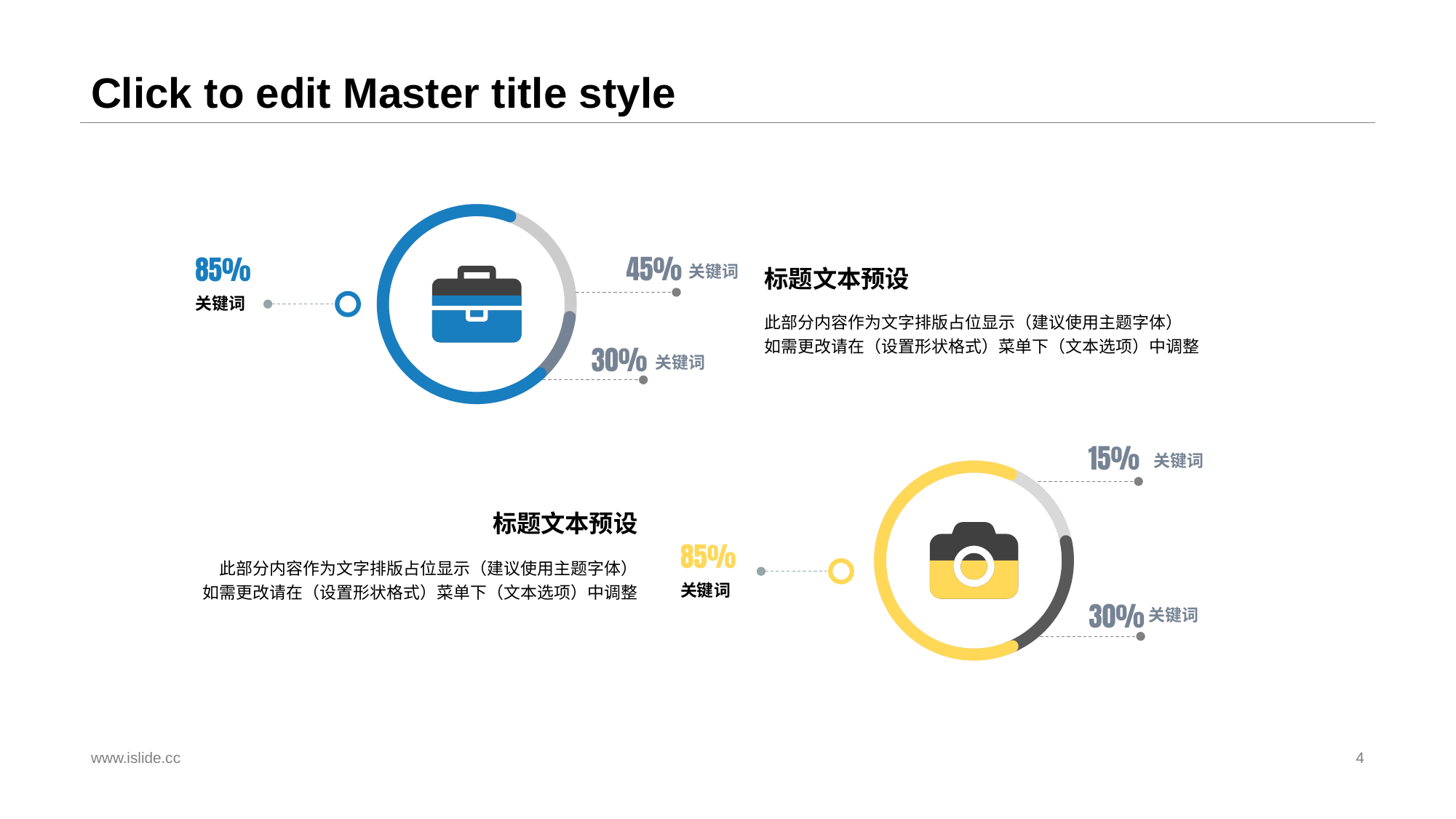

# Click to edit Master title style

45%
85%
关键词
标题文本预设

关键词

此部分内容作为文字排版占位显示（建议使用主题字体）
如需更改请在（设置形状格式）菜单下（文本选项）中调整
30%
关键词
15%
关键词

标题文本预设

85%
此部分内容作为文字排版占位显示（建议使用主题字体）
如需更改请在（设置形状格式）菜单下（文本选项）中调整

关键词
30%
关键词
www.islide.cc
4